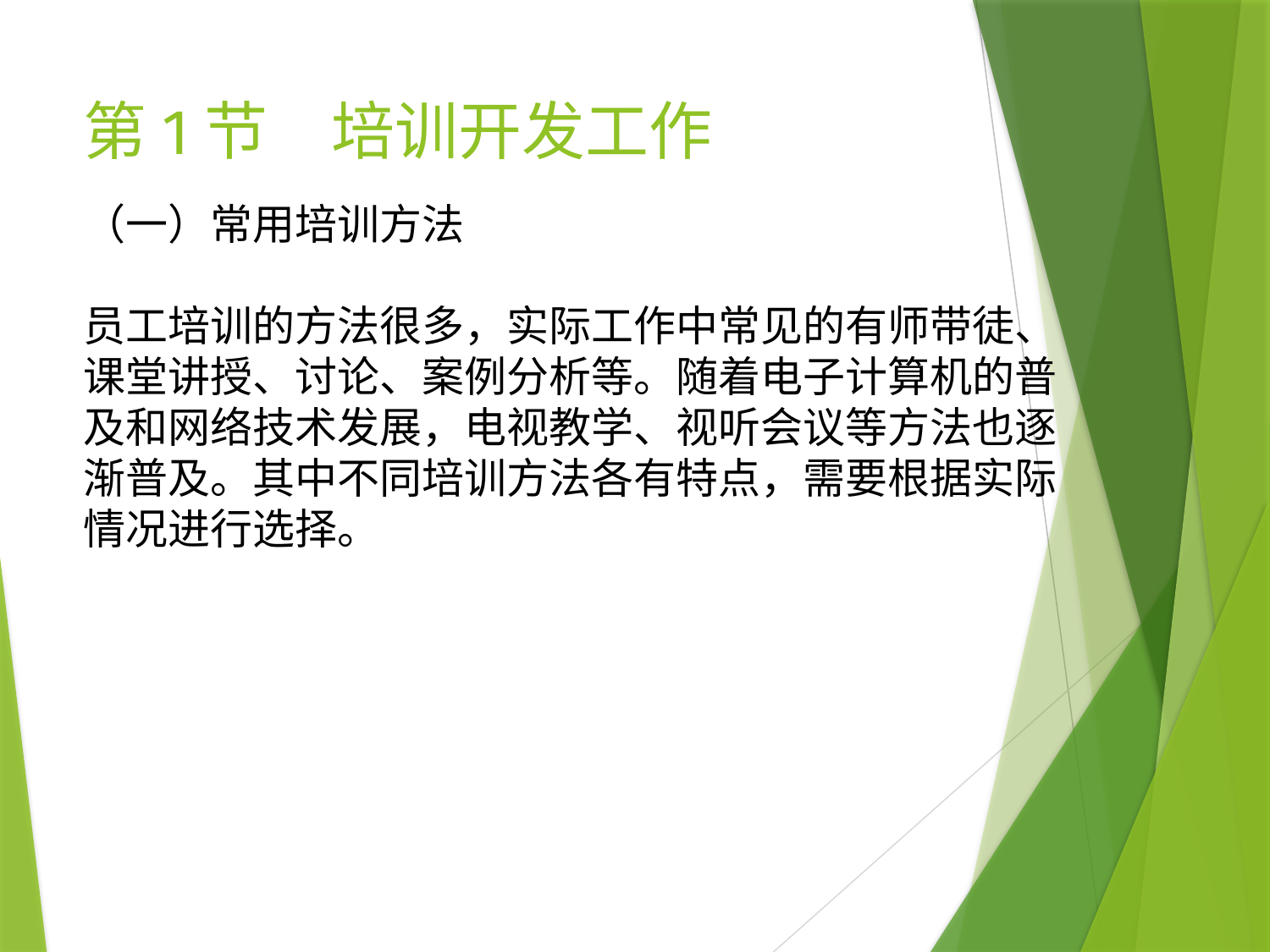

# 第1节　培训开发工作
（一）常用培训方法

员工培训的方法很多，实际工作中常见的有师带徒、课堂讲授、讨论、案例分析等。随着电子计算机的普及和网络技术发展，电视教学、视听会议等方法也逐渐普及。其中不同培训方法各有特点，需要根据实际情况进行选择。